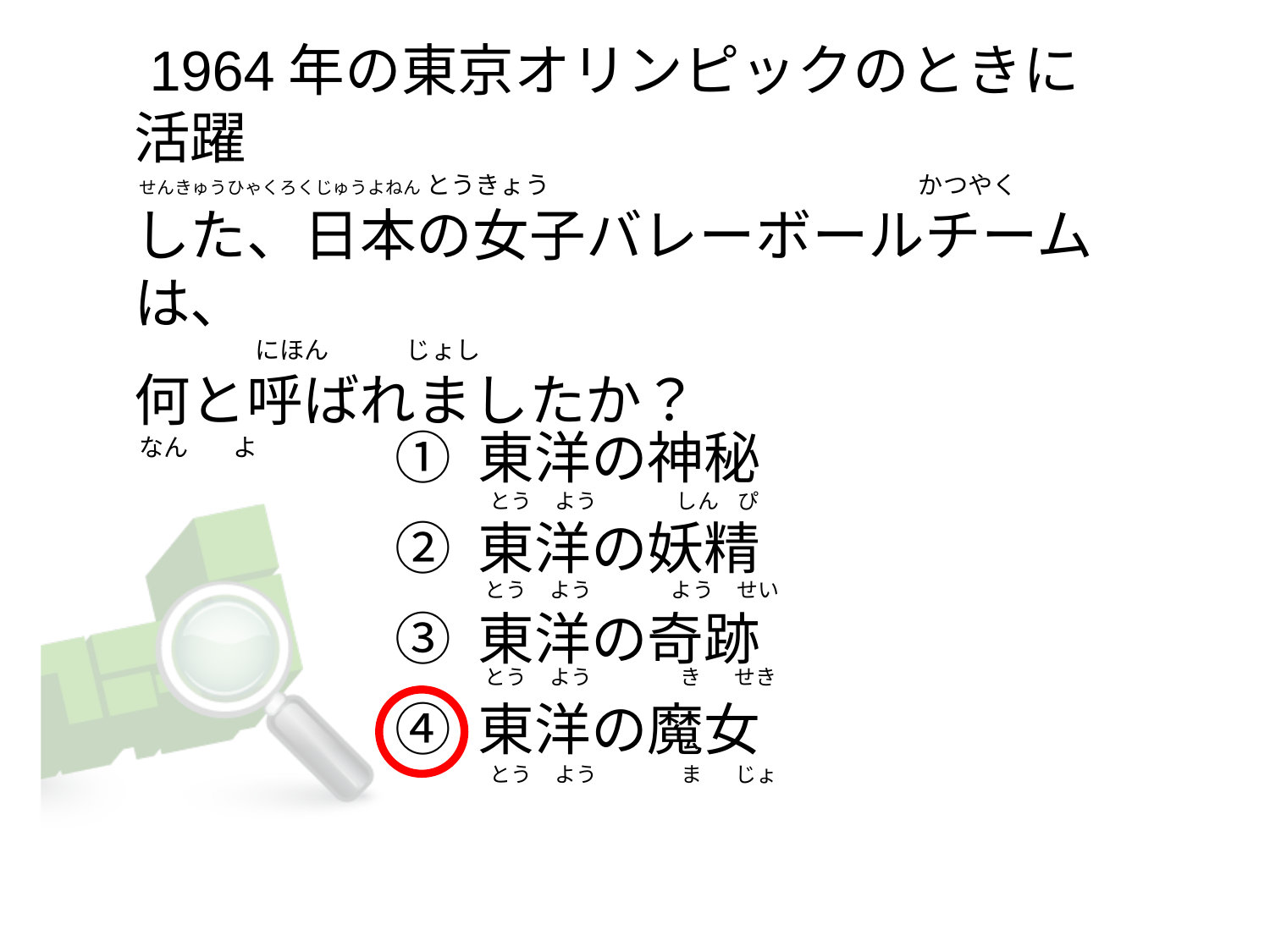

# 1964年の東京オリンピックのときに活躍  せんきゅうひゃくろくじゅうよねん とうきょう                                                                   かつやく した、日本の女子バレーボールチームは、                       にほん              じょし 何と呼ばれましたか？  なん        よ
① 東洋の神秘
② 東洋の妖精
③ 東洋の奇跡
④ 東洋の魔女
 とう     よう                 しん    ぴ
 とう     よう                 よう     せい
 とう     よう                   き       せき

 とう     よう                  ま       じょ